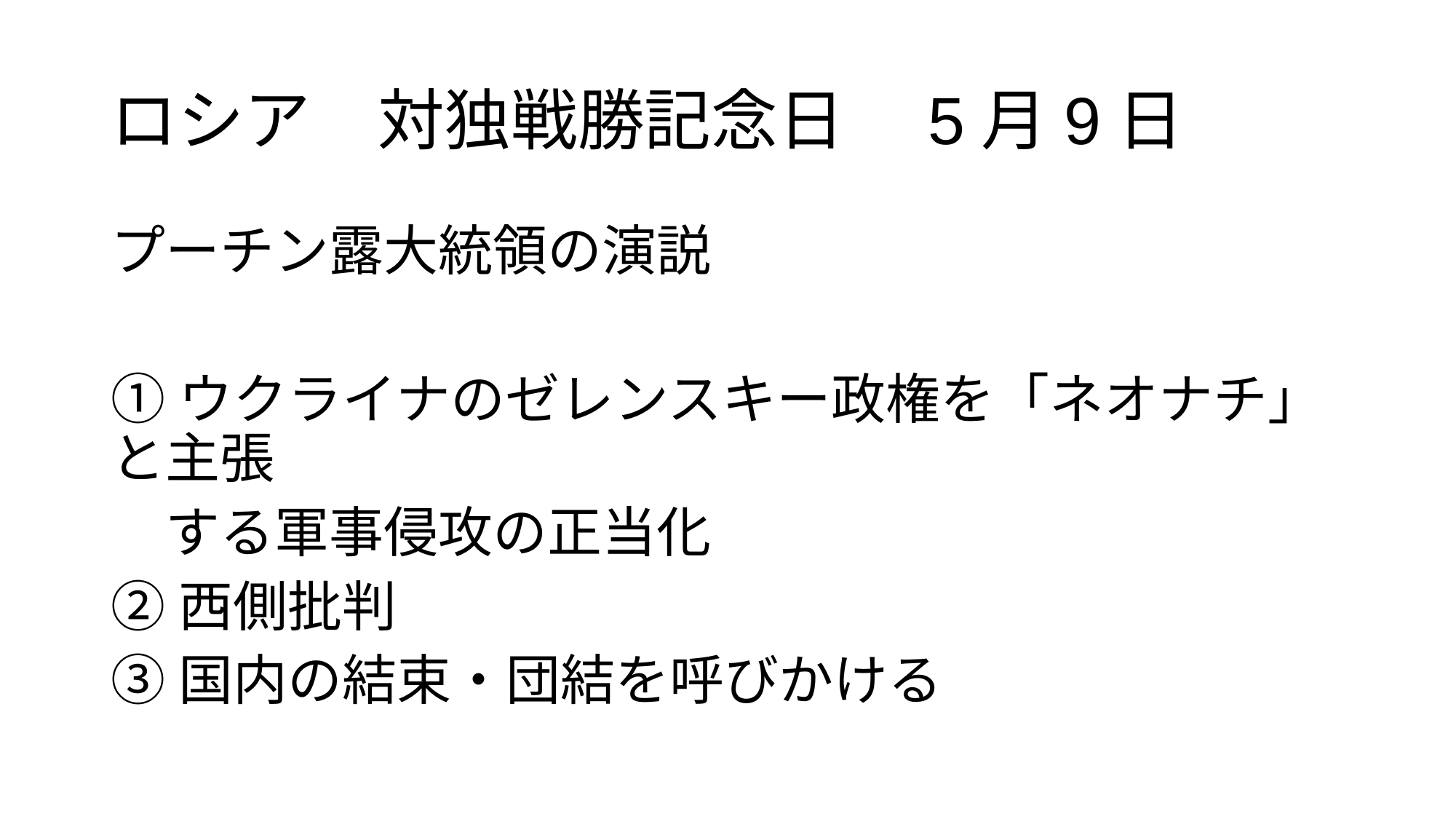

# ロシア　対独戦勝記念日　5月9日
プーチン露大統領の演説

①ウクライナのゼレンスキー政権を「ネオナチ」と主張
　する軍事侵攻の正当化
②西側批判
③国内の結束・団結を呼びかける